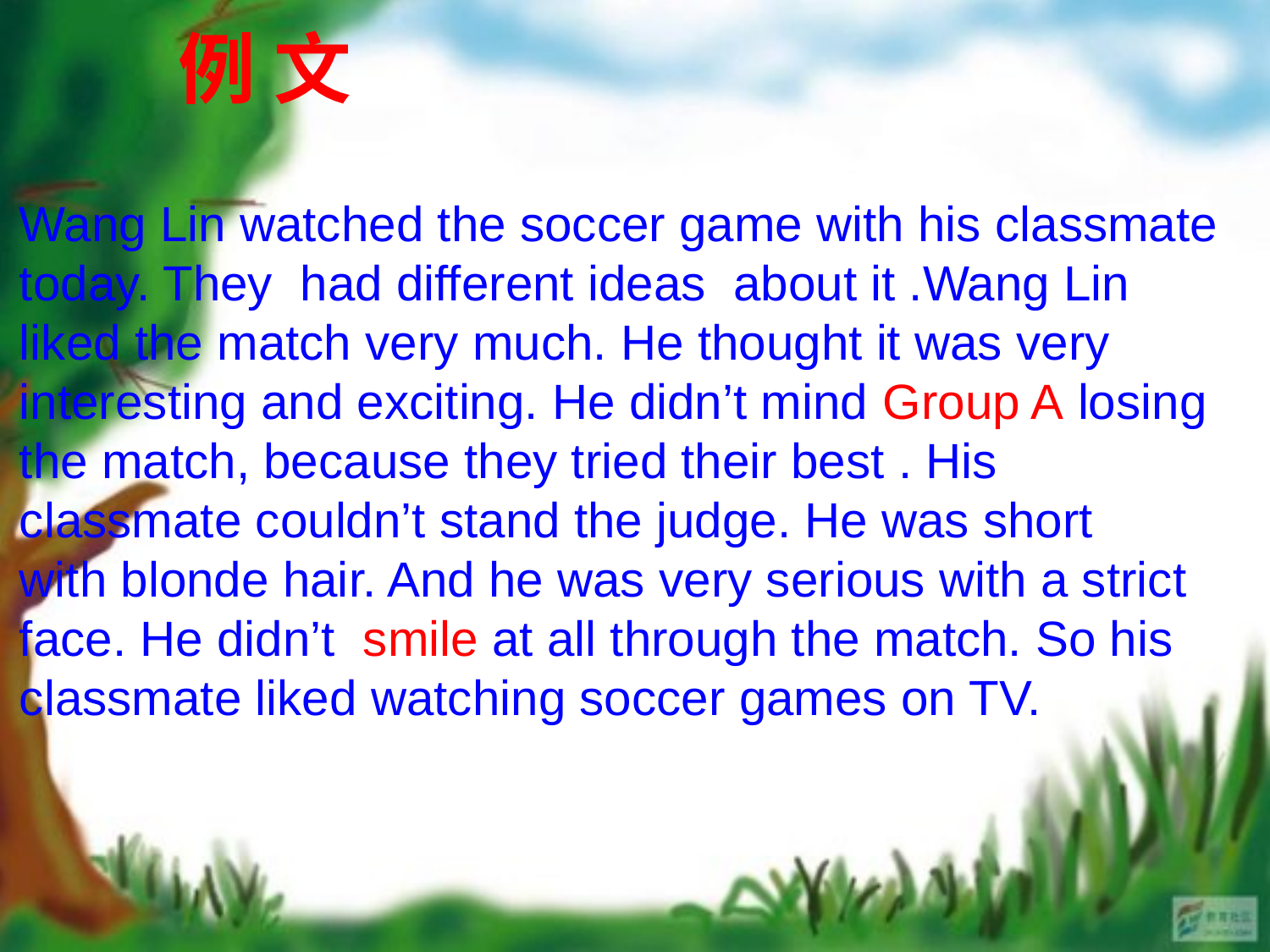

例 文
Wang Lin watched the soccer game with his classmate
today. They  had different ideas  about it .Wang Lin
liked the match very much. He thought it was very
interesting and exciting. He didn’t mind Group A losing the match, because they tried their best . His classmate couldn’t stand the judge. He was short
with blonde hair. And he was very serious with a strict face. He didn’t  smile at all through the match. So his classmate liked watching soccer games on TV.

.